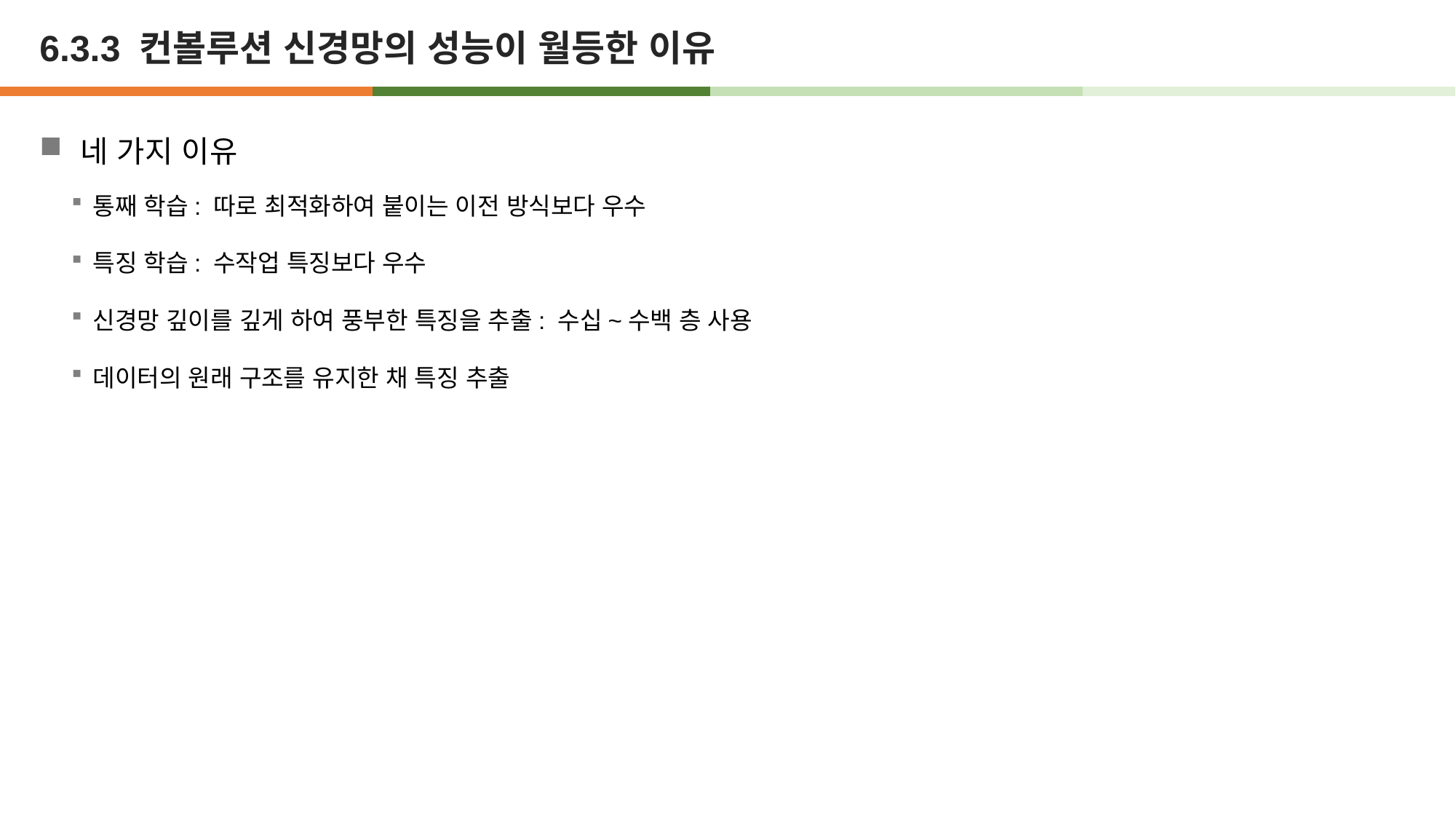

# 6.3.3 컨볼루션 신경망의 성능이 월등한 이유
네 가지 이유
통째 학습: 따로 최적화하여 붙이는 이전 방식보다 우수
특징 학습: 수작업 특징보다 우수
신경망 깊이를 깊게 하여 풍부한 특징을 추출: 수십~수백 층 사용
데이터의 원래 구조를 유지한 채 특징 추출